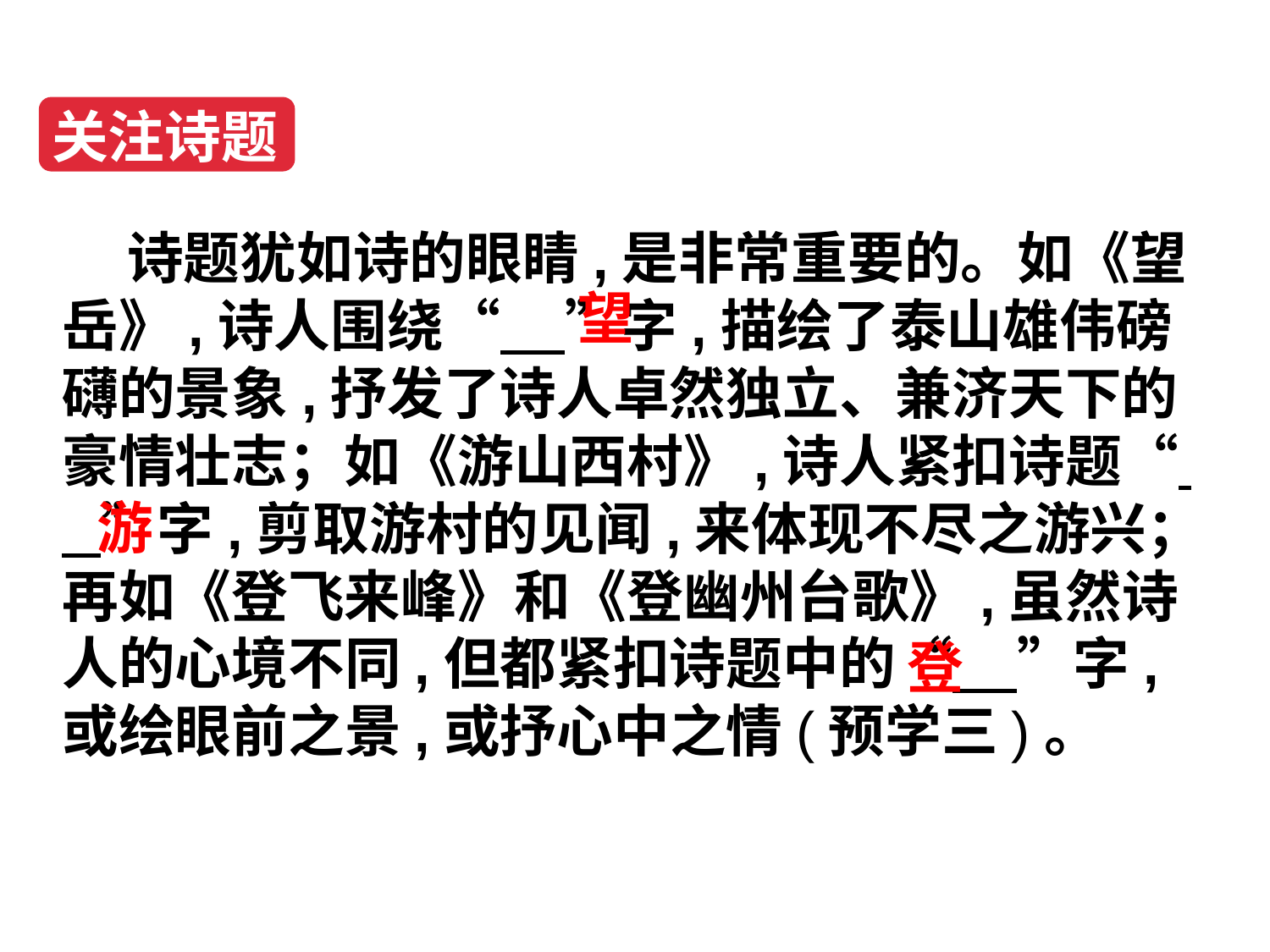

关注诗题
    诗题犹如诗的眼睛,是非常重要的。如《望岳》,诗人围绕“     ”字,描绘了泰山雄伟磅礴的景象,抒发了诗人卓然独立、兼济天下的豪情壮志；如《游山西村》,诗人紧扣诗题“     ”字,剪取游村的见闻,来体现不尽之游兴；再如《登飞来峰》和《登幽州台歌》,虽然诗人的心境不同,但都紧扣诗题中的“     ”字,或绘眼前之景,或抒心中之情(预学三)。
望
游
登